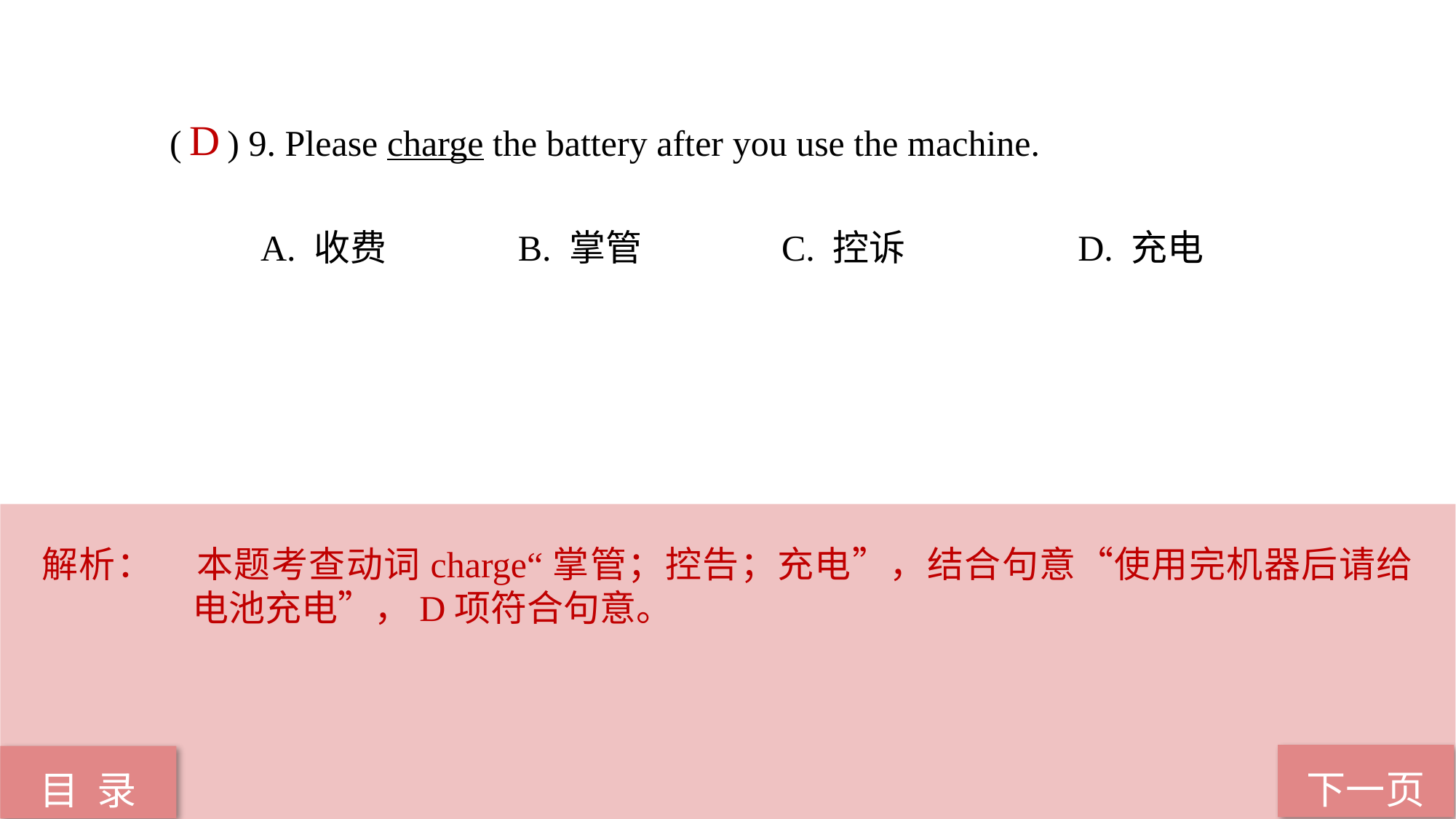

(     ) 9. Please charge the battery after you use the machine.

          A. 收费               B. 掌管                C. 控诉                    D. 充电
D
解析：	本题考查动词charge“掌管；控告；充电”，结合句意“使用完机器后请给电池充电”，D项符合句意。